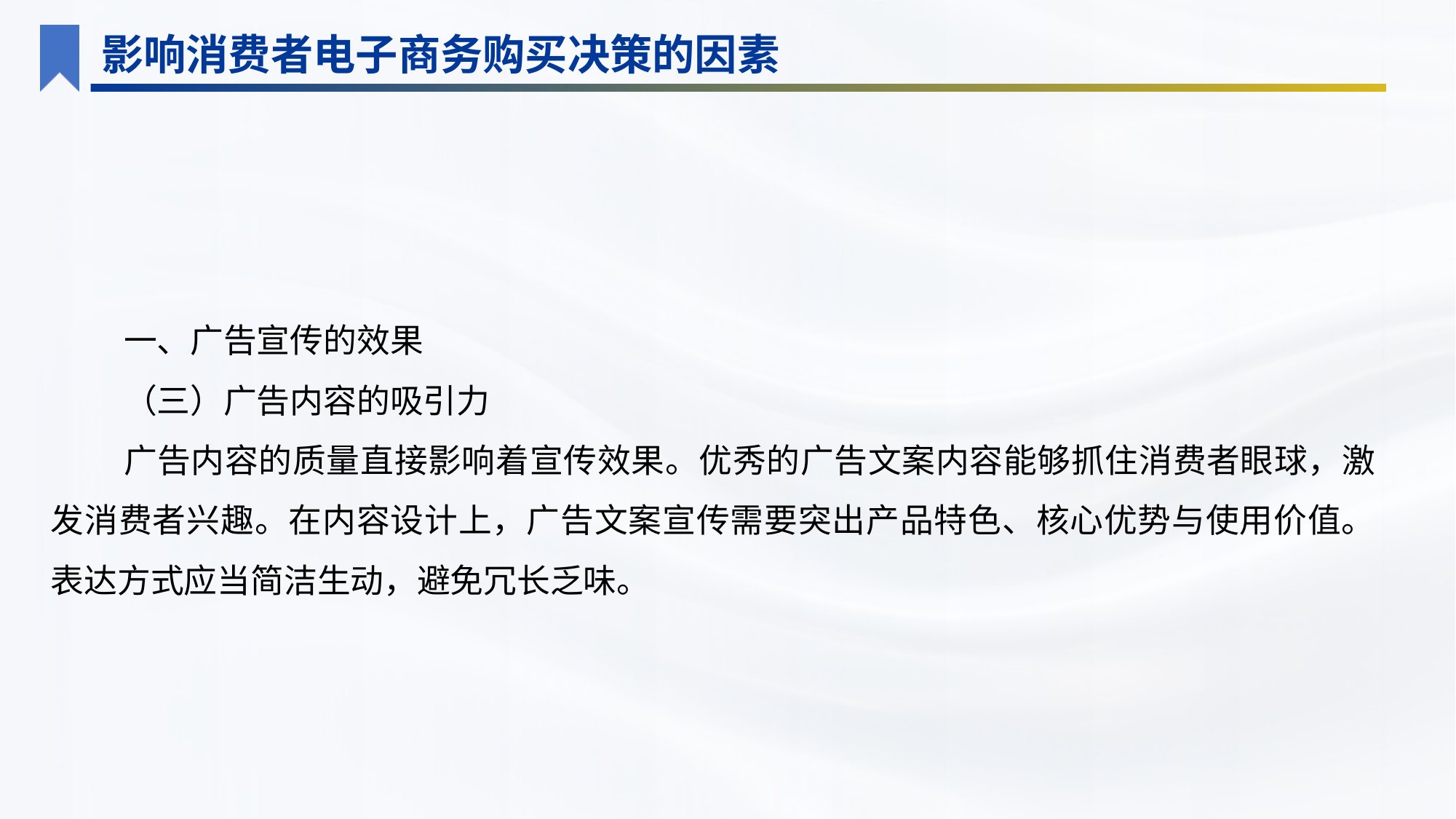

影响消费者电子商务购买决策的因素
一、广告宣传的效果
（三）广告内容的吸引力
广告内容的质量直接影响着宣传效果。优秀的广告文案内容能够抓住消费者眼球，激发消费者兴趣。在内容设计上，广告文案宣传需要突出产品特色、核心优势与使用价值。表达方式应当简洁生动，避免冗长乏味。